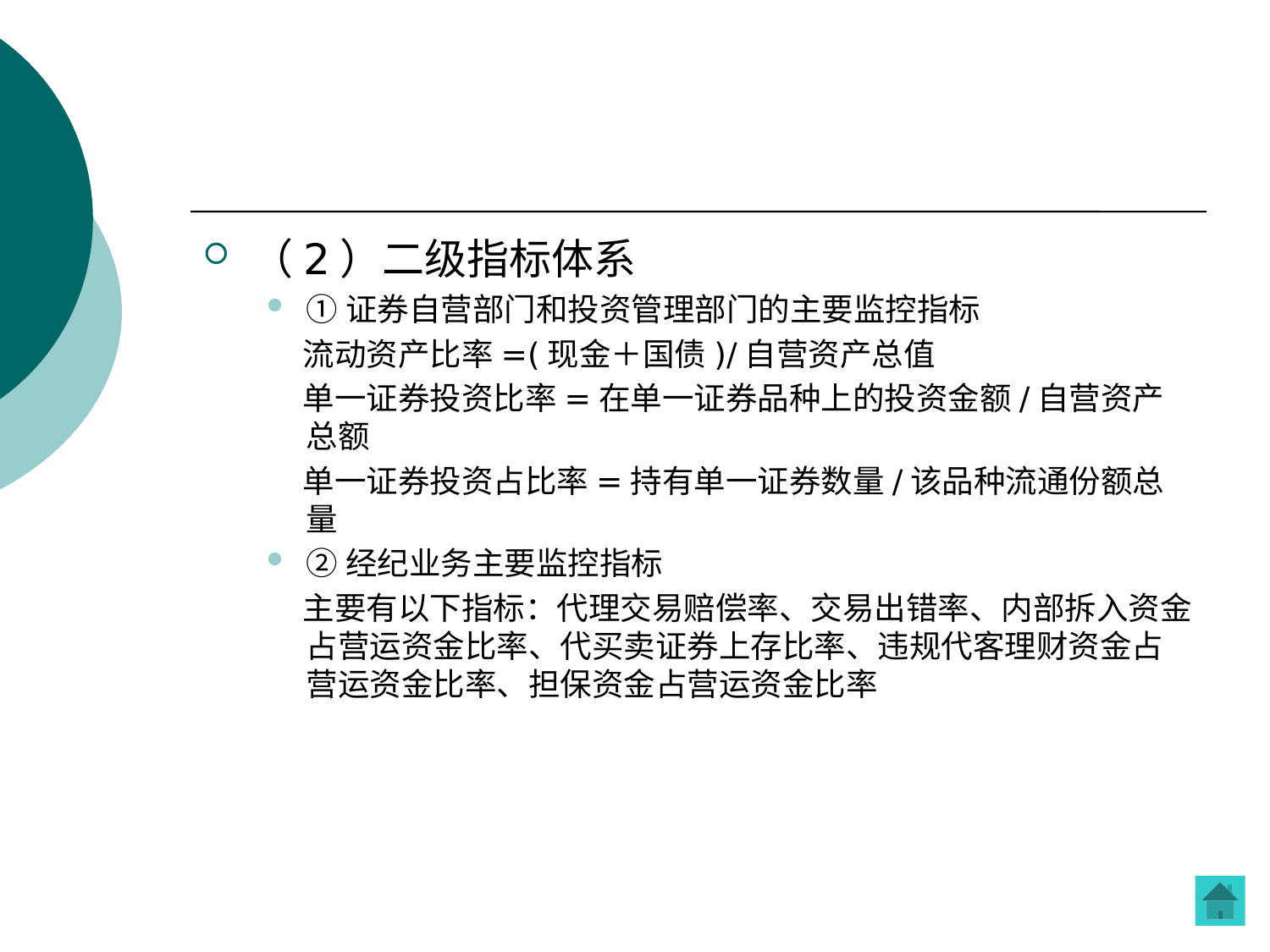

（2）二级指标体系
①证券自营部门和投资管理部门的主要监控指标
    流动资产比率=(现金＋国债)/自营资产总值
    单一证券投资比率=在单一证券品种上的投资金额/自营资产总额
    单一证券投资占比率=持有单一证券数量/该品种流通份额总量
②经纪业务主要监控指标
    主要有以下指标：代理交易赔偿率、交易出错率、内部拆入资金占营运资金比率、代买卖证券上存比率、违规代客理财资金占营运资金比率、担保资金占营运资金比率